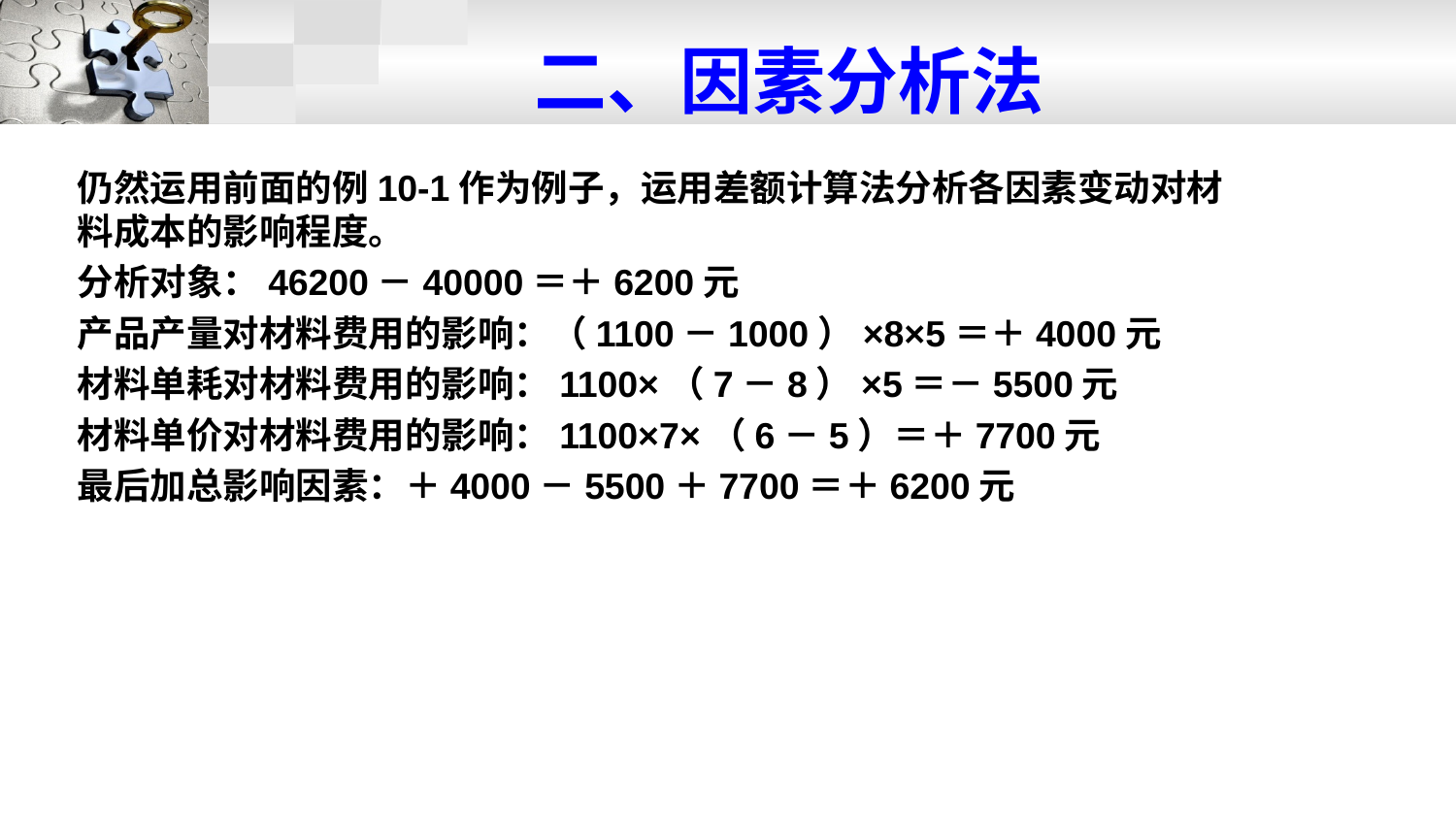

# 二、因素分析法
仍然运用前面的例10-1作为例子，运用差额计算法分析各因素变动对材料成本的影响程度。
分析对象：46200－40000＝＋6200元
产品产量对材料费用的影响：（1100－1000）×8×5＝＋4000元
材料单耗对材料费用的影响：1100×（7－8）×5＝－5500元
材料单价对材料费用的影响：1100×7×（6－5）＝＋7700元
最后加总影响因素：＋4000－5500＋7700＝＋6200元